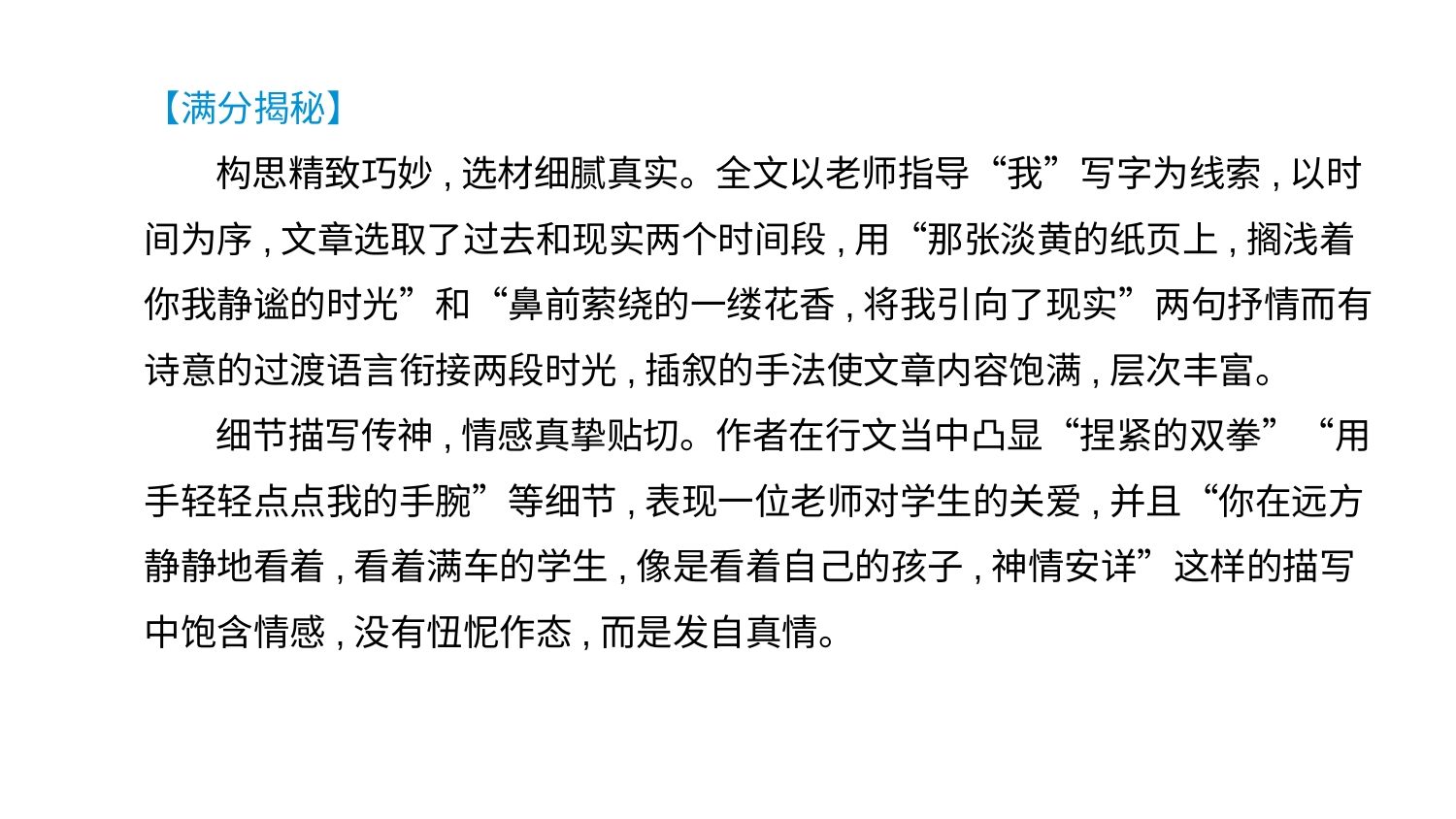

【满分揭秘】
构思精致巧妙,选材细腻真实。全文以老师指导“我”写字为线索,以时间为序,文章选取了过去和现实两个时间段,用“那张淡黄的纸页上,搁浅着你我静谧的时光”和“鼻前萦绕的一缕花香,将我引向了现实”两句抒情而有诗意的过渡语言衔接两段时光,插叙的手法使文章内容饱满,层次丰富。
细节描写传神,情感真挚贴切。作者在行文当中凸显“捏紧的双拳”“用手轻轻点点我的手腕”等细节,表现一位老师对学生的关爱,并且“你在远方静静地看着,看着满车的学生,像是看着自己的孩子,神情安详”这样的描写中饱含情感,没有忸怩作态,而是发自真情。